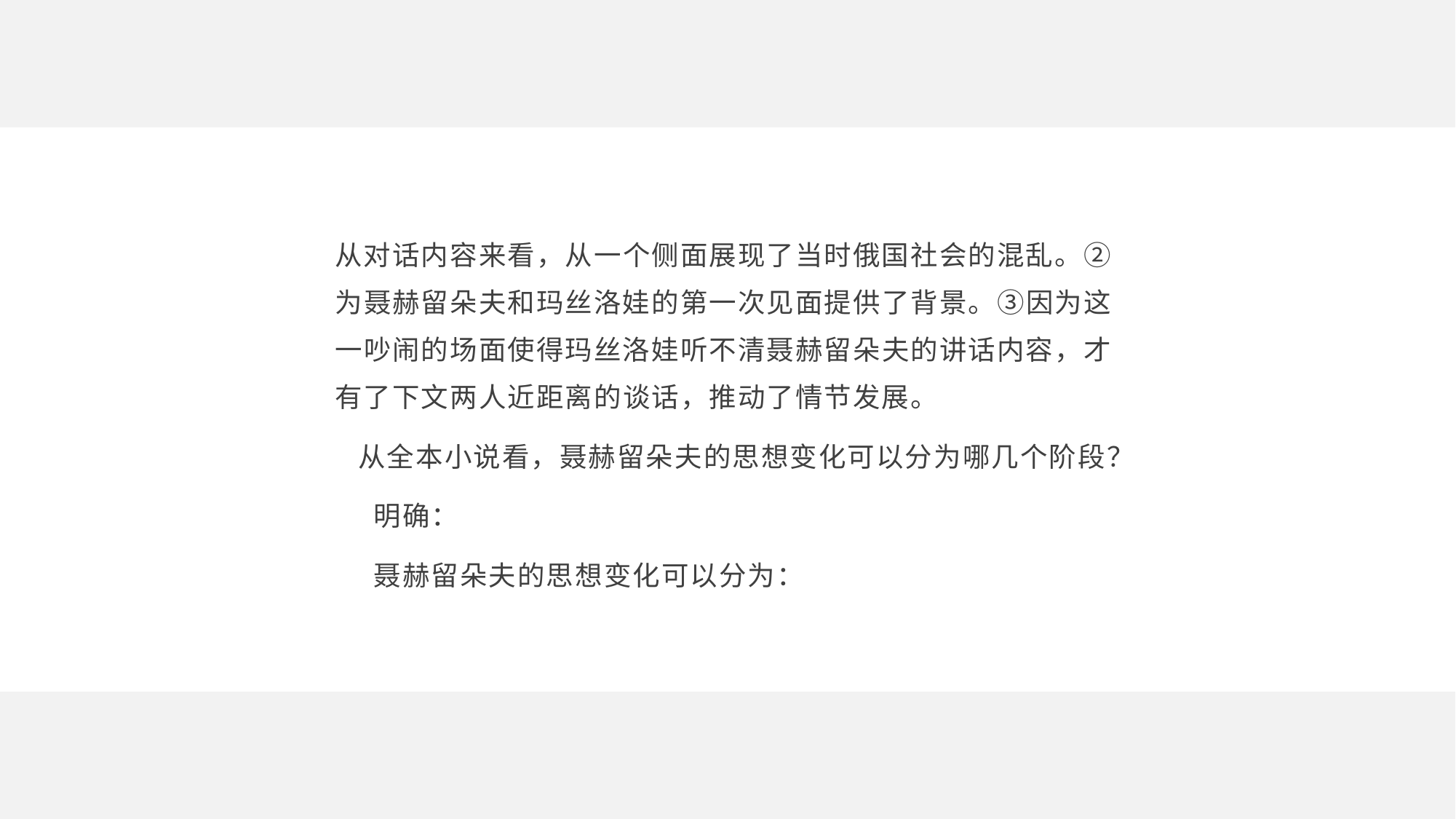

从对话内容来看，从一个侧面展现了当时俄国社会的混乱。②为聂赫留朵夫和玛丝洛娃的第一次见面提供了背景。③因为这一吵闹的场面使得玛丝洛娃听不清聂赫留朵夫的讲话内容，才有了下文两人近距离的谈话，推动了情节发展。
  从全本小说看，聂赫留朵夫的思想变化可以分为哪几个阶段？
    明确：
    聂赫留朵夫的思想变化可以分为：